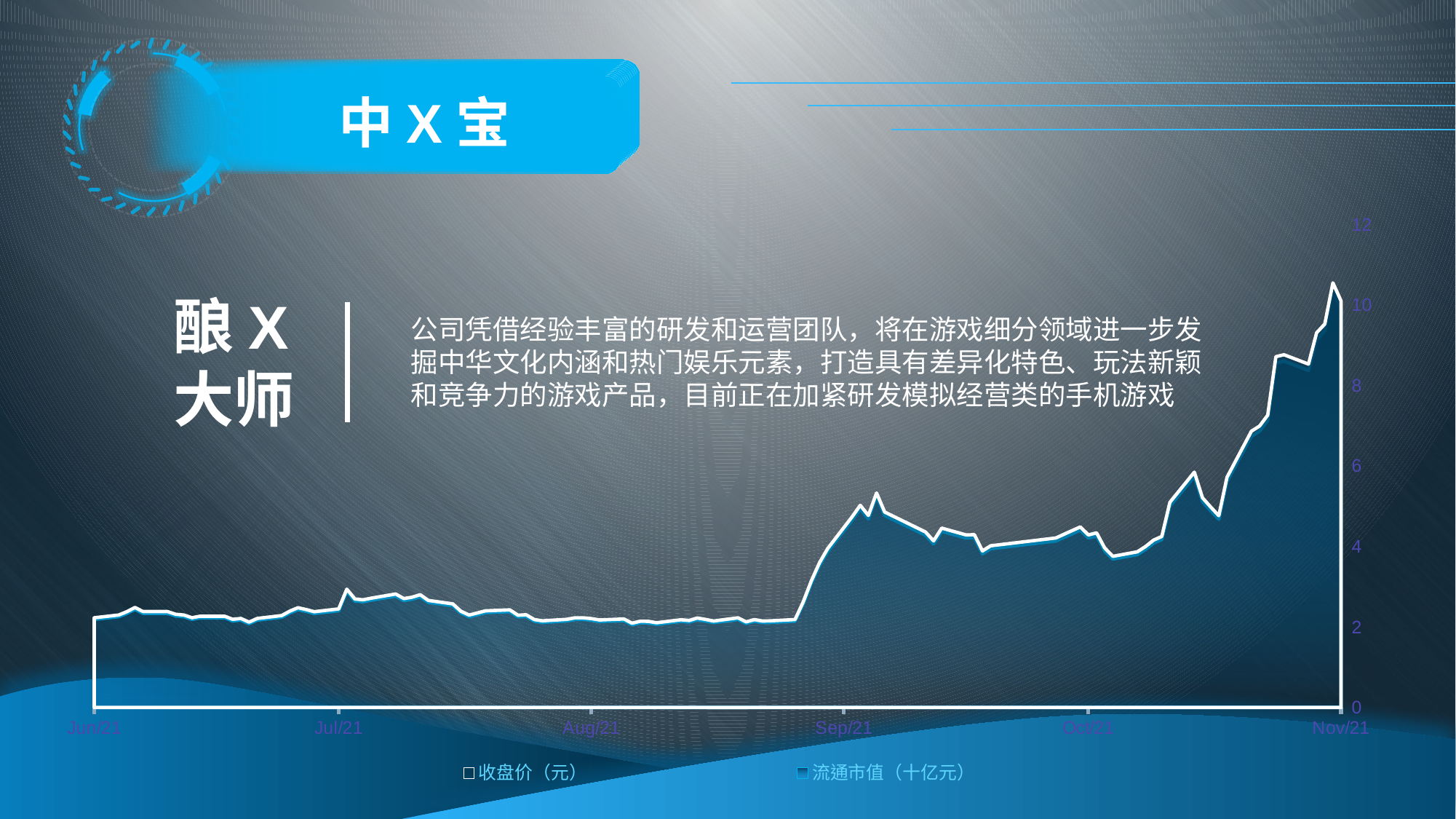

中X宝

### Chart

| Category | 收盘价（元） | 流通市值（十亿元） |
|---|---|---|
| 44512 | 37.89 | 9.9204624819 |
| 44511 | 39.58 | 10.362942861799999 |
| 44510 | 35.74 | 9.357543655399999 |
| 44509 | 34.93 | 9.145467260299998 |
| 44508 | 32.01 | 8.3809449471 |
| 44505 | 32.88 | 8.6087307048 |
| 44504 | 32.7 | 8.561602617 |
| 44503 | 27.25 | 7.1346688475 |
| 44502 | 26.24 | 6.8702279104 |
| 44501 | 25.75 | 6.7419347825 |
| 44498 | 21.46 | 5.6187153566 |
| 44497 | 17.88 | 4.6813900548000005 |
| 44496 | 18.69 | 4.8934664499 |
| 44495 | 19.55 | 5.1186339805 |
| 44494 | 21.94 | 5.744390257399999 |
| 44491 | 19.13 | 5.0086684423 |
| 44490 | 15.94 | 4.1734539974 |
| 44489 | 15.6 | 4.084434276 |
| 44488 | 15.0 | 3.92734065 |
| 44487 | 14.51 | 3.7990475221 |
| 44484 | 14.09 | 3.6890819839 |
| 44483 | 14.87 | 3.8933036977 |
| 44482 | 16.28 | 4.2624737188 |
| 44481 | 16.08 | 4.2101091768000005 |
| 44480 | 16.83 | 4.4064762093 |
| 44477 | 15.8 | 4.136798818 |
| 44469 | 15.07 | 3.9456682397 |
| 44468 | 14.59 | 3.8199933389000003 |
| 44467 | 16.11 | 4.2179638581 |
| 44466 | 16.08 | 4.2101091768000005 |
| 44463 | 16.72 | 4.3776757112 |
| 44462 | 15.53 | 4.0661066863 |
| 44461 | 16.36 | 4.2834195356 |
| 44456 | 18.22 | 4.7704097762 |
| 44455 | 20.0 | 5.2364542 |
| 44454 | 17.9 | 4.686626509 |
| 44453 | 18.85 | 4.9353580835 |
| 44452 | 17.77 | 4.6525895567 |
| 44449 | 14.81 | 3.8775943351 |
| 44448 | 13.5 | 3.534606585 |
| 44447 | 11.81 | 3.0921262051 |
| 44446 | 9.84 | 2.5763354664 |
| 44445 | 8.2 | 2.146946222 |
| 44442 | 8.08 | 2.1155274968 |
| 44441 | 8.06 | 2.1102910426 |
| 44440 | 8.19 | 2.1443279949000003 |
| 44439 | 7.98 | 2.0893452258 |
| 44438 | 8.36 | 2.1888378556 |
| 44435 | 8.06 | 2.1102910426 |
| 44434 | 8.21 | 2.1495644491 |
| 44433 | 8.34 | 2.1836014014000003 |
| 44432 | 8.11 | 2.1233821781 |
| 44431 | 8.18 | 2.1417097678 |
| 44428 | 7.9 | 2.068399409 |
| 44427 | 8.03 | 2.1024363613 |
| 44426 | 8.04 | 2.1050545884000003 |
| 44425 | 7.86 | 2.0579265006 |
| 44424 | 8.25 | 2.1600373575 |
| 44421 | 8.16 | 2.1364733136 |
| 44420 | 8.29 | 2.1705102659 |
| 44419 | 8.36 | 2.1888378556 |
| 44418 | 8.36 | 2.1888378556 |
| 44417 | 8.22 | 2.1521826762 |
| 44414 | 8.08 | 2.1155274968 |
| 44413 | 8.2 | 2.146946222 |
| 44412 | 8.65 | 2.2647664415 |
| 44411 | 8.6 | 2.251675306 |
| 44410 | 9.1 | 2.382586661 |
| 44407 | 9.01 | 2.3590226171 |
| 44406 | 8.81 | 2.3066580751 |
| 44405 | 8.62 | 2.2569117602 |
| 44404 | 8.97 | 2.3485497087 |
| 44403 | 9.66 | 2.5292073786 |
| 44400 | 9.98 | 2.6129906458 |
| 44399 | 10.51 | 2.7517566821 |
| 44398 | 10.28 | 2.6915374588 |
| 44397 | 10.15 | 2.6575005065 |
| 44396 | 10.58 | 2.7700842718 |
| 44393 | 10.19 | 2.6679734149 |
| 44392 | 10.04 | 2.6287000084 |
| 44391 | 10.11 | 2.6470275980999998 |
| 44390 | 11.03 | 2.8879044913 |
| 44389 | 9.19 | 2.4061507049 |
| 44386 | 8.93 | 2.3380768003 |
| 44385 | 9.13 | 2.3904413423000004 |
| 44384 | 9.3 | 2.434951203 |
| 44383 | 8.98 | 2.3511679358000004 |
| 44382 | 8.57 | 2.2438206246999997 |
| 44379 | 8.3 | 2.173128493 |
| 44378 | 7.96 | 2.0841087716 |
| 44377 | 8.3 | 2.173128493 |
| 44376 | 8.22 | 2.1521826762 |
| 44375 | 8.51 | 2.2281112621 |
| 44372 | 8.51 | 2.2281112621 |
| 44371 | 8.37 | 2.1914560827 |
| 44370 | 8.62 | 2.2569117602 |
| 44369 | 8.69 | 2.2752393499 |
| 44368 | 8.94 | 2.3406950274000002 |
| 44365 | 8.94 | 2.3406950274000002 |
| 44364 | 9.32 | 2.4401876571999996 |
| 44363 | 8.93 | 2.3380768003 |
| 44362 | 8.62 | 2.2569117602 |
| 44358 | 8.28 | 2.1678920388000003 |
| 44357 | 8.59 | 2.2490570789 |
| 44356 | 8.36 | 2.1888378556 |
| 44355 | 8.3 | 2.173128493 |
| 44354 | 8.32 | 2.1783649472 |
| 44351 | 7.84 | 2.0526900464 |
| 44350 | 7.84 | 2.0526900464 |
| 44349 | 7.79 | 2.0395989109 |
| 44348 | 7.92 | 2.0736358632000003 |
| 44347 | 7.77 | 2.0343624567000003 |
| 44344 | 7.75 | 2.0291260025 |
| 44343 | 7.87 | 2.0605447277 |
| 44342 | 7.72 | 2.0212713212 |
| 44341 | 7.83 | 2.0500718193 |
| 44340 | 7.89 | 2.0657811819000003 |
| 44337 | 7.57 | 1.9819979147 |
| 44336 | 7.55 | 1.9767614605 |
| 44335 | 7.59 | 1.9872343689 |
| 44334 | 7.49 | 1.9610520979000001 |
| 44333 | 7.38 | 1.9322515998 |
| 44330 | 7.69 | 2.0134166399 |
| 44329 | 7.44 | 1.9479609624 |
| 44328 | 7.56 | 1.9793796875999998 |
| 44327 | 7.35 | 1.9243969185 |
| 44326 | 7.38 | 1.9322515998 |
| 44323 | 7.15 | 1.8720323765 |
| 44322 | 7.05 | 1.8458501055 |
| 44316 | 7.08 | 1.8537047868 |
| 44315 | 7.16 | 1.8746506036 |
| 44314 | 6.88 | 1.8013402448 |
| 44313 | 7.09 | 1.8563230139 |
| 44312 | 7.3 | 1.911305783 |
| 44309 | 7.31 | 1.9139240101 |
| 44308 | 7.62 | 1.9950890502 |
| 44307 | 7.51 | 1.9662885521 |
| 44306 | 7.73 | 2.0238895483 |
| 44305 | 7.51 | 1.9662885521 |
| 44302 | 7.44 | 1.9479609624 |
| 44301 | 7.2 | 1.885123512 |
| 44300 | 7.26 | 1.9008328745999998 |
| 44299 | 7.12 | 1.8641776952 |
| 44298 | 7.22 | 1.8903599662000001 |
| 44295 | 7.37 | 1.9296333727000001 |
| 44294 | 7.33 | 1.9191604643 |
| 44293 | 7.45 | 1.9505791895 |
| 44292 | 7.48 | 1.9584338708 |
| 44288 | 7.12 | 1.8641776952 |
| 44287 | 7.11 | 1.8615594680999998 |
| 44286 | 7.15 | 1.8720323765 |
| 44285 | 7.13 | 1.8667959223 |
| 44284 | 7.4 | 1.937488054 |
| 44281 | 7.5 | 1.963670325 |
| 44280 | 7.37 | 1.9296333727000001 |
| 44279 | 7.34 | 1.9217786914000001 |
| 44278 | 7.46 | 1.9531974166 |
| 44277 | 7.47 | 1.9558156437 |
| 44274 | 7.4 | 1.937488054 |
| 44273 | 7.46 | 1.9531974166 |
| 44272 | 7.7 | 2.016034867 |
| 44271 | 7.76 | 2.0317442296 |
| 44270 | 7.53 | 1.9715250063 |
| 44267 | 7.7 | 2.016034867 |
| 44266 | 7.78 | 2.0369806838 |
| 44265 | 7.62 | 1.9950890502 |
| 44264 | 7.91 | 2.0710176361 |
| 44263 | 8.18 | 2.1417097678 |
| 44260 | 8.36 | 2.1888378556 |
| 44259 | 8.25 | 2.1600373575 |
| 44258 | 8.35 | 2.1862196285 |
| 44257 | 8.28 | 2.1678920388000003 |
| 44256 | 8.37 | 2.1914560827 |
| 44253 | 8.13 | 2.1286186323 |
| 44252 | 8.09 | 2.1181457239 |
| 44251 | 8.31 | 2.1757467201 |
| 44250 | 8.25 | 2.1600373575 |
| 44249 | 8.4 | 2.199310764 |
| 44246 | 7.87 | 2.0605447277 |
| 44245 | 7.39 | 1.9348698269000002 |
| 44237 | 7.13 | 1.8667959223 |
| 44236 | 7.17 | 1.8772688307 |
| 44235 | 7.07 | 1.8510865597000001 |
| 44232 | 6.98 | 1.8275225158 |
| 44231 | 6.88 | 1.8013402448 |
| 44230 | 7.05 | 1.8458501055 |
| 44229 | 7.32 | 1.9165422372 |
| 44228 | 7.34 | 1.9217786914000001 |
| 44225 | 8.34 | 2.1836014014000003 |
| 44224 | 8.7 | 2.277857577 |
| 44223 | 8.6 | 2.251675306 |
| 44222 | 8.09 | 2.1181457239 |
| 44221 | 8.25 | 2.1600373575 |
| 44218 | 8.67 | 2.2700028957 |
| 44217 | 8.93 | 2.3380768003 |
| 44216 | 8.71 | 2.2804758041 |
| 44215 | 8.84 | 2.3145127564 |
| 44214 | 8.63 | 2.2595299873 |
| 44211 | 8.54 | 2.2359659434 |
| 44210 | 8.26 | 2.1626555846 |
| 44209 | 8.18 | 2.1417097678 |
| 44208 | 8.48 | 2.2202565808 |
| 44207 | 8.63 | 2.2595299873 |
| 44204 | 8.56 | 2.2412023976 |
| 44203 | 8.35 | 2.1862196285 |
| 44202 | 8.87 | 2.3223674376999996 |
| 44201 | 9.16 | 2.3982960236 |
| 44200 | 9.36 | 2.4506605656 |
| 44196 | 9.26 | 2.4244782946 |
| 44195 | 9.12 | 2.3878231152 |
| 44194 | 9.14 | 2.3930595694 |
| 44193 | 8.87 | 2.3223674376999996 |
| 44190 | 9.09 | 2.3799684339000002 |
| 44189 | 9.08 | 2.3773502068 |
| 44188 | 9.62 | 2.5187344701999996 |
| 44187 | 9.93 | 2.5998995103 |
| 44186 | 9.83 | 2.5737172393 |
| 44183 | 9.82 | 2.5710990122 |
| 44182 | 9.99 | 2.6156088729 |
| 44181 | 9.8 | 2.565862558 |
| 44180 | 10.05 | 2.6313182355 |
| 44179 | 10.09 | 2.6417911439 |
| 44176 | 10.05 | 2.6313182355 |
| 44175 | 10.28 | 2.6915374588 |
| 44174 | 10.31 | 2.6993921401 |
| 44173 | 10.65 | 2.7884118615 |
| 44172 | 10.64 | 2.7857936344 |
| 44169 | 10.77 | 2.8198305866999998 |
| 44168 | 10.92 | 2.8591039931999997 |
| 44167 | 10.9 | 2.853867539 |
| 44166 | 11.01 | 2.8826680370999997 |
| 44165 | 10.79 | 2.8250670409 |
| 44162 | 10.4 | 2.722956184 |
| 44161 | 10.47 | 2.7412837736999998 |
| 44160 | 10.59 | 2.7727024989 |
| 44159 | 10.77 | 2.8198305866999998 |
| 44158 | 10.76 | 2.8172123596 |
| 44155 | 10.85 | 2.8407764035 |
| 44154 | 10.86 | 2.8433946305999998 |
| 44153 | 10.88 | 2.8486310848 |
| 44152 | 10.79 | 2.8250670409 |
| 44151 | 10.91 | 2.8564857661 |
| 44148 | 11.19 | 2.9297961249 |
| 44147 | 11.42 | 2.9900153481999996 |
| 44146 | 10.99 | 2.8774315829 |
| 44145 | 10.93 | 2.8617222203000003 |
| 44144 | 11.12 | 2.9114685351999996 |
| 44141 | 10.77 | 2.818946262 |
| 44140 | 10.98 | 2.873911788 |
| 44139 | 10.79 | 2.824181074 |
| 44138 | 10.9 | 2.85297254 |
| 44137 | 10.58 | 2.769215548 |
| 44134 | 10.6 | 2.77445036 |
| 44133 | 11.5 | 3.0100169 |
| 44132 | 12.44 | 3.256053064 |
| 44131 | 12.59 | 3.295314154 |
| 44130 | 12.9 | 3.37645374 |
| 44127 | 12.89 | 3.373836334 |
| 44126 | 12.86 | 3.365984116 |
| 44125 | 12.86 | 3.365984116 |
| 44124 | 13.1 | 3.42880186 |
| 44123 | 12.15 | 3.18014829 |
| 44120 | 12.26 | 3.208939756 |
| 44119 | 12.17 | 3.185383102 |
| 44118 | 12.39 | 3.242966034 |
| 44117 | 12.66 | 3.313635996 |
| 44116 | 12.64 | 3.308401184 |
| 44113 | 12.05 | 3.15397423 |
| 44104 | 11.55 | 3.02310393 |
| 44103 | 11.62 | 3.041425772 |
| 44102 | 11.83 | 3.096391298 |
| 44099 | 12.21 | 3.195852726 |
| 44098 | 11.73 | 3.070217238 |
| 44097 | 12.1 | 3.16706126 |
| 44096 | 12.06 | 3.156591636 |
| 44095 | 12.35 | 3.23249641 |
| 44092 | 12.41 | 3.248200846 |
| 44091 | 12.27 | 3.211557162 |
| 44090 | 12.1 | 3.16706126 |
| 44089 | 12.37 | 3.237731222 |
| 44088 | 12.33 | 3.227261598 |
| 44085 | 11.8 | 3.08853908 |
| 44084 | 11.68 | 3.057130208 |
| 44083 | 13.71 | 3.588463626 |
| 44082 | 15.01 | 3.928726406 |
| 44081 | 14.1 | 3.69054246 |
| 44078 | 14.23 | 3.724568738 |
| 44077 | 14.37 | 3.761212422 |
| 44076 | 14.0 | 3.6545404 |
| 44075 | 13.25 | 3.45876145 |
| 44074 | 13.2 | 3.44570952 |
| 44071 | 13.69 | 3.573618434 |
| 44070 | 13.83 | 3.610163838 |
| 44069 | 13.29 | 3.469202994 |
| 44068 | 13.71 | 3.578839206 |
| 44067 | 12.98 | 3.388281028 |
| 44064 | 12.41 | 3.239489026 |
| 44063 | 12.22 | 3.189891692 |
| 44062 | 12.3 | 3.21077478 |
| 44061 | 12.69 | 3.312579834 |
| 44060 | 12.61 | 3.291696746 |
| 44057 | 12.36 | 3.226437096 |
| 44056 | 12.48 | 3.257761728 |
| 44055 | 12.48 | 3.257761728 |
| 44054 | 12.4 | 3.23687864 |
| 44053 | 12.82 | 3.346514852 |
| 44050 | 12.89 | 3.364787554 |
| 44049 | 13.16 | 3.435267976 |
| 44048 | 13.4 | 3.49791724 |
| 44047 | 13.34 | 3.482254924 |
| 44046 | 13.55 | 3.53707303 |
| 44043 | 13.24 | 3.456151064 |
| 44042 | 12.62 | 3.294307132 |
| 44041 | 12.96 | 3.383060256 |
| 44040 | 12.57 | 3.281255202 |
| 44039 | 12.57 | 3.281255202 |
| 44036 | 12.27 | 3.202943622 |
| 44035 | 13.5 | 3.5240211 |
| 44034 | 13.98 | 3.649319628 |
| 44033 | 14.02 | 3.659761172 |
| 44032 | 13.69 | 3.573618434 |
| 44029 | 13.18 | 3.440488748 |
| 44028 | 13.3 | 3.47181338 |
| 44027 | 13.71 | 3.578839206 |
| 44026 | 14.73 | 3.845098578 |
| 44025 | 15.24 | 3.978228264 |
| 44022 | 14.94 | 3.899916684 |
| 44021 | 15.54 | 4.056539844 |
| 44020 | 15.82 | 4.129630652 |
| 44019 | 15.8 | 4.12440988 |
| 44018 | 14.36 | 3.748514296 |
| 44015 | 13.05 | 3.40655373 |
| 44014 | 13.07 | 3.411774502 |
| 44013 | 12.51 | 3.265592886 |
| 44012 | 11.9 | 3.10635934 |
| 44011 | 11.09 | 2.894918074 |
| 44006 | 11.6 | 3.02804776 |
| 44005 | 11.9 | 3.10635934 |
| 44004 | 11.39 | 2.973229654 |
| 44001 | 11.57 | 3.020216602 |
| 44000 | 11.55 | 3.01499583 |
| 43999 | 12.0 | 3.1324632 |
| 43998 | 12.35 | 3.22382671 |
| 43997 | 11.81 | 3.082865866 |
| 43994 | 11.99 | 3.129852814 |
| 43993 | 11.14 | 2.907970004 |
| 43992 | 10.63 | 2.774840318 |
| 43991 | 11.0 | 2.8714246 |
| 43990 | 10.28 | 2.683476808 |
| 43987 | 10.29 | 2.686087194 |
| 43986 | 10.32 | 2.693918352 |
| 43985 | 10.27 | 2.680866422 |
| 43984 | 10.35 | 2.70174951 |
| 43983 | 10.27 | 2.680866422 |
| 43980 | 9.95 | 2.59733407 |
| 43979 | 9.84 | 2.568619824 |
| 43978 | 9.88 | 2.579061368 |
| 43977 | 9.92 | 2.589502912 |
| 43976 | 9.55 | 2.49291863 |
| 43973 | 9.61 | 2.508580946 |
| 43972 | 9.99 | 2.607775614 |
| 43971 | 10.39 | 2.712191054 |
| 43970 | 10.93 | 2.853151898 |
| 43969 | 10.78 | 2.813996108 |
| 43966 | 11.25 | 2.93668425 |
| 43965 | 11.25 | 2.93668425 |
| 43964 | 11.04 | 2.881866144 |
| 43963 | 10.98 | 2.866203828 |
| 43962 | 11.09 | 2.894918074 |
| 43959 | 11.21 | 2.926242706 |
| 43958 | 10.97 | 2.863593442 |
| 43957 | 11.29 | 2.947125794 |
| 43951 | 11.05 | 2.88447653 |
| 43950 | 10.73 | 2.800944178 |
| 43949 | 10.73 | 2.800944178 |
| 43948 | 11.15 | 2.91058039 |
| 43945 | 11.61 | 3.030658146 |
| 43944 | 12.09 | 3.155956674 |
| 43943 | 12.49 | 3.260372114 |
| 43942 | 12.53 | 3.270813658 |
| 43941 | 12.38 | 3.231657868 |
| 43938 | 12.21 | 3.187281306 |
| 43937 | 12.42 | 3.242099412 |
| 43936 | 12.15 | 3.17161899 |
| 43935 | 12.19 | 3.182060534 |
| 43934 | 11.79 | 3.077645094 |
| 43931 | 12.18 | 3.179450148 |
| 43930 | 12.86 | 3.356956396 |
| 43929 | 12.56 | 3.278644816 |
| 43928 | 12.56 | 3.278644816 |
| 43924 | 12.08 | 3.153346288 |
| 43923 | 12.44 | 3.247320184 |
| 43922 | 12.01 | 3.135073586 |
| 43921 | 12.13 | 3.166398218 |
| 43920 | 12.38 | 3.231657868 |
| 43917 | 13.29 | 3.469202994 |
| 43916 | 13.84 | 3.612774224 |
| 43915 | 13.94 | 3.638878084 |
| 43914 | 13.68 | 3.571008048 |
| 43913 | 13.09 | 3.416995274 |
| 43910 | 13.66 | 3.565787276 |
| 43909 | 13.65 | 3.56317689 |
| 43908 | 13.31 | 3.474423766 |
| 43907 | 13.74 | 3.586670364 |
| 43906 | 13.74 | 3.586670364 |
| 43903 | 14.55 | 3.79811163 |
| 43902 | 14.86 | 3.879033596 |
| 43901 | 15.25 | 3.98083865 |
| 43900 | 15.1 | 3.94168286 |
| 43899 | 14.58 | 3.805942788 |
| 43896 | 15.5 | 4.0460983 |
| 43895 | 15.84 | 4.134851424 |
| 43894 | 15.8 | 4.12440988 |
| 43893 | 15.81 | 4.127020266 |
| 43892 | 15.76 | 4.113968336 |
| 43889 | 15.17 | 3.959955562 |
| 43888 | 16.46 | 4.296695356 |
| 43887 | 16.07 | 4.194890302 |
| 43886 | 17.06 | 4.453318516 |
| 43885 | 17.76 | 4.636045536 |
| 43882 | 17.42 | 4.547292412 |
| 43881 | 17.75 | 4.63343515 |
| 43880 | 16.71 | 4.361955006 |
| 43879 | 17.15 | 4.47681199 |
| 43878 | 16.33 | 4.262760338 |
| 43875 | 15.41 | 4.022604826 |
| 43874 | 15.61 | 4.074812546 |
| 43873 | 16.18 | 4.223604548 |
| 43872 | 15.82 | 4.129630652 |
| 43871 | 16.46 | 4.296695356 |
| 43868 | 16.53 | 4.314968058 |
| 43867 | 15.42 | 4.025215212 |
| 43866 | 14.69 | 3.834657034 |
| 43865 | 14.77 | 3.855540122 |
| 43864 | 14.1 | 3.68064426 |
酿X
大师
公司凭借经验丰富的研发和运营团队，将在游戏细分领域进一步发掘中华文化内涵和热门娱乐元素，打造具有差异化特色、玩法新颖和竞争力的游戏产品，目前正在加紧研发模拟经营类的手机游戏